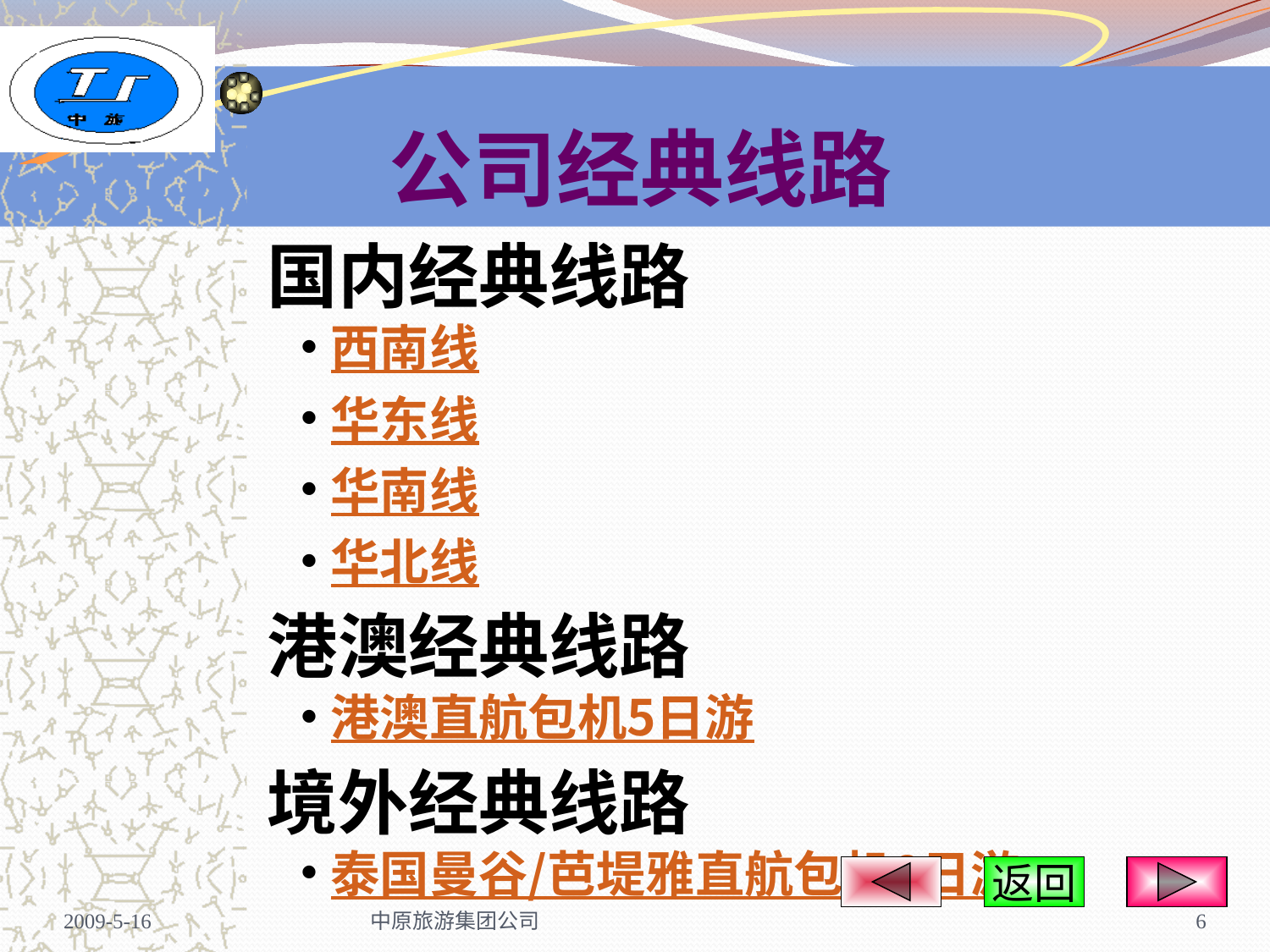

# 公司经典线路
国内经典线路
西南线
华东线
华南线
华北线
港澳经典线路
港澳直航包机5日游
境外经典线路
泰国曼谷/芭堤雅直航包机8日游

返回

2009-5-16
中原旅游集团公司
6